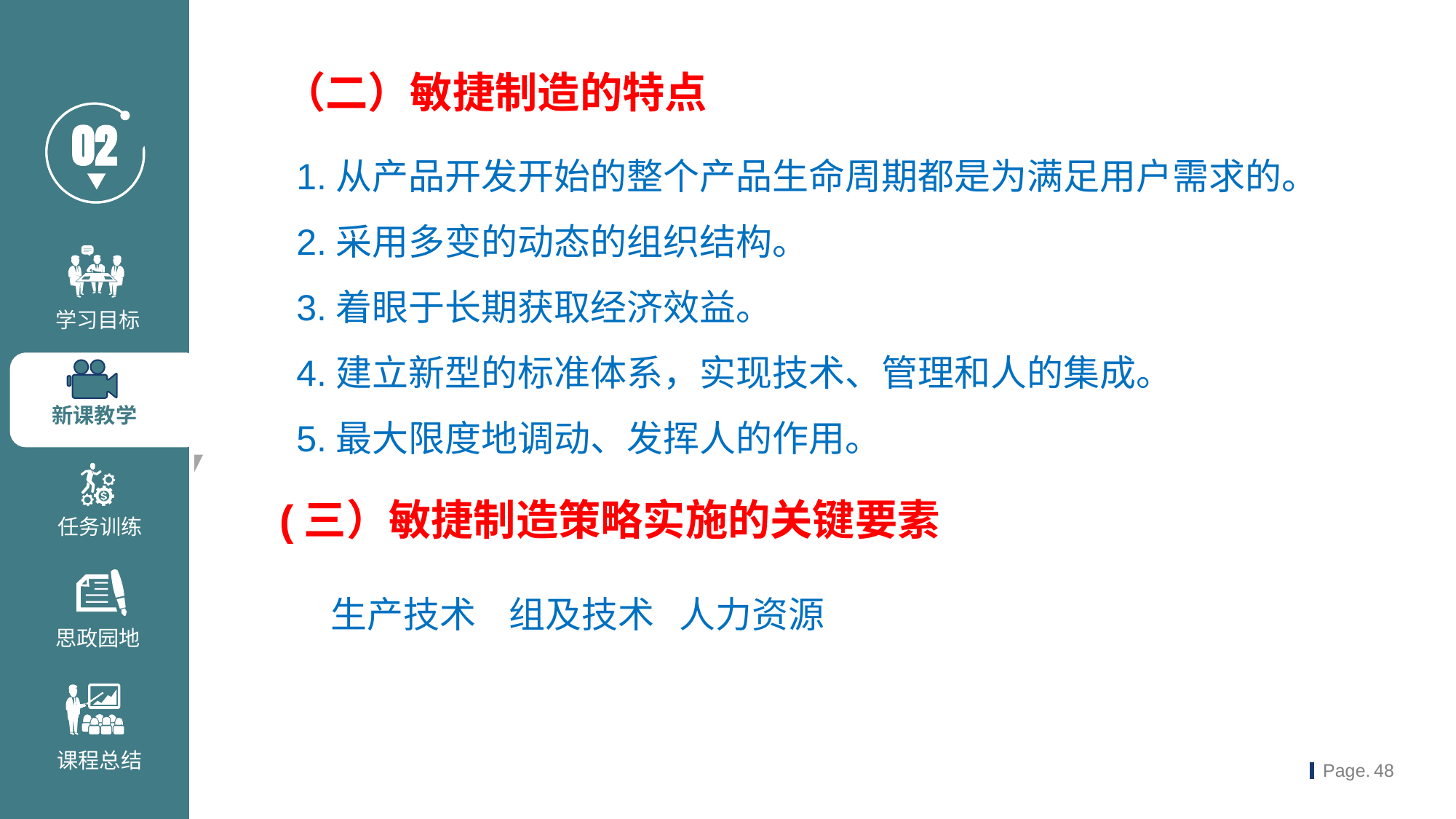

（二）敏捷制造的特点
1.从产品开发开始的整个产品生命周期都是为满足用户需求的。
2.采用多变的动态的组织结构。
3.着眼于长期获取经济效益。
4.建立新型的标准体系，实现技术、管理和人的集成。
5.最大限度地调动、发挥人的作用。
(三）敏捷制造策略实施的关键要素
生产技术    组及技术   人力资源